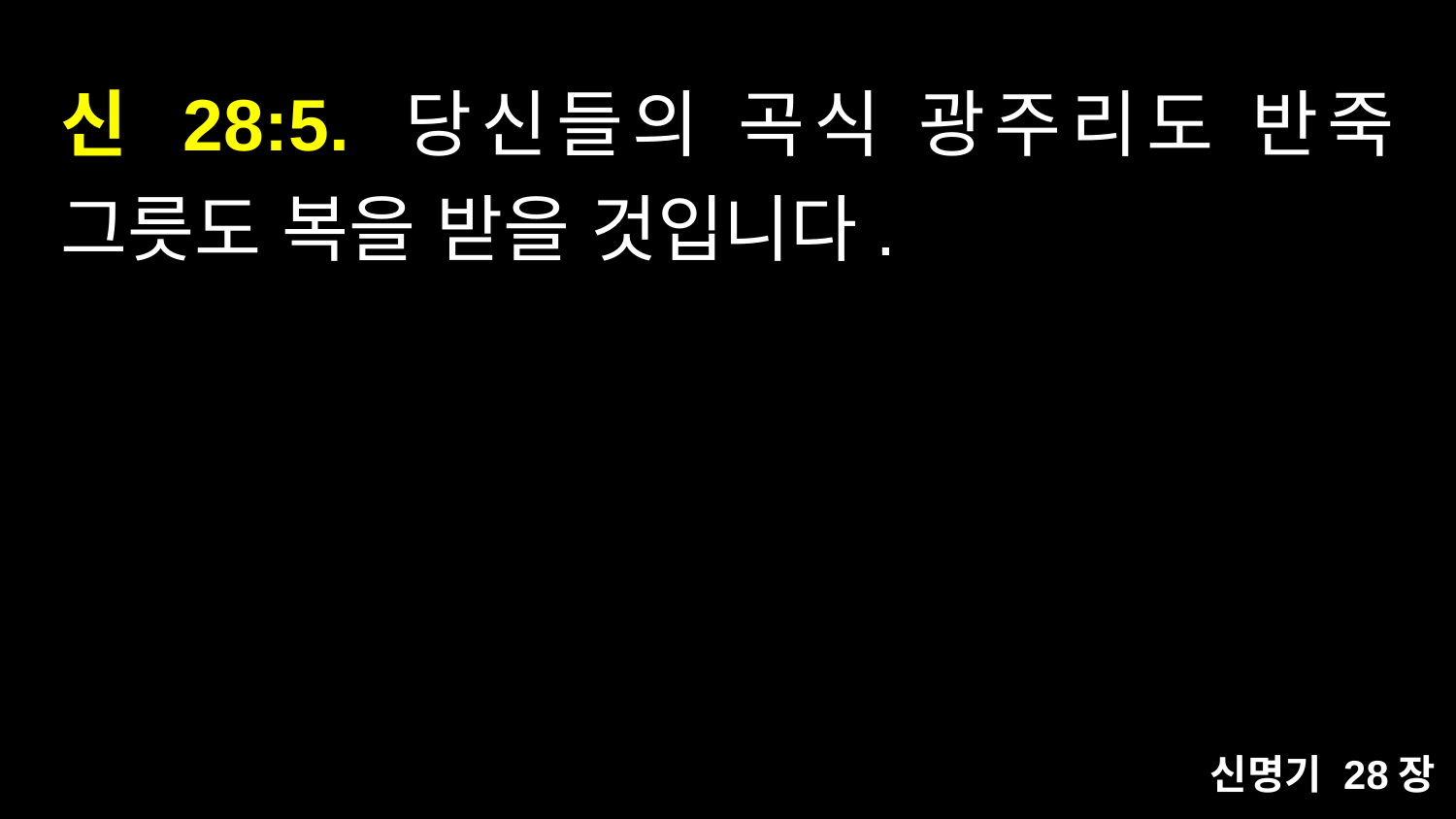

# 신 28:5. 당신들의 곡식 광주리도 반죽 그릇도 복을 받을 것입니다.
신명기 28장